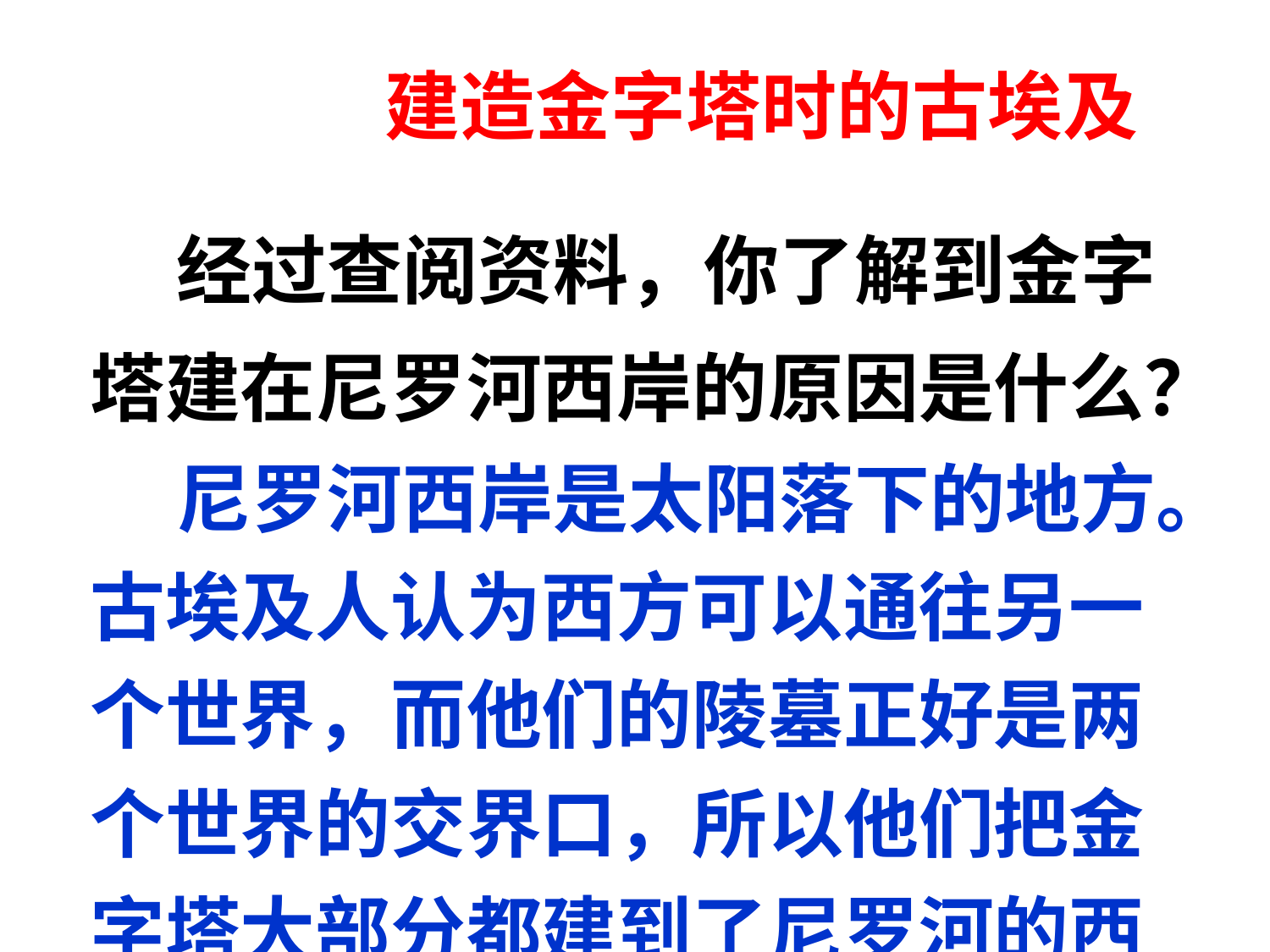

建造金字塔时的古埃及
    经过查阅资料，你了解到金字塔建在尼罗河西岸的原因是什么？
    尼罗河西岸是太阳落下的地方。古埃及人认为西方可以通往另一个世界，而他们的陵墓正好是两个世界的交界口，所以他们把金字塔大部分都建到了尼罗河的西岸。